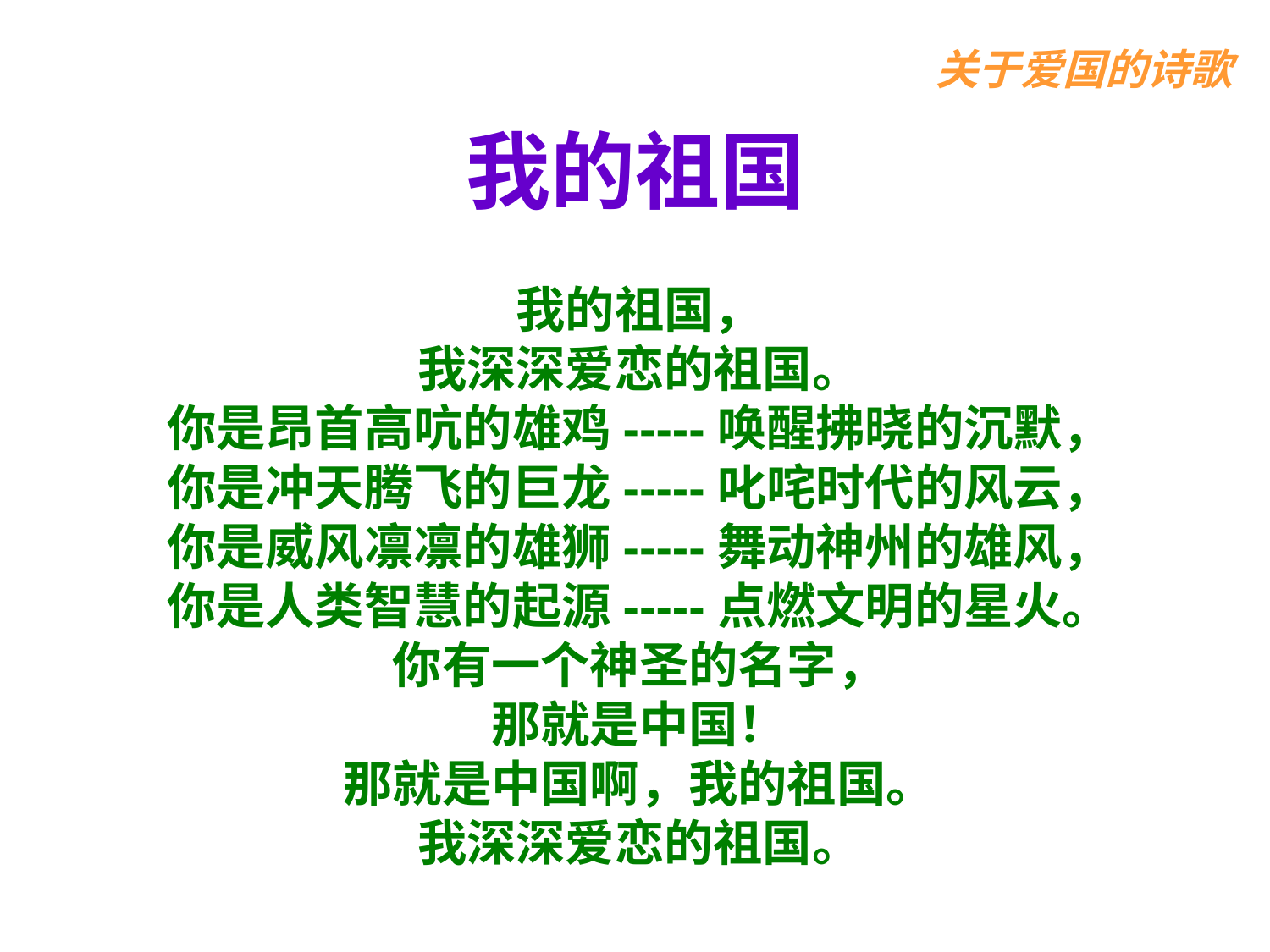

关于爱国的诗歌
我的祖国
我的祖国，
我深深爱恋的祖国。
你是昂首高吭的雄鸡-----唤醒拂晓的沉默，
你是冲天腾飞的巨龙-----叱咤时代的风云，
你是威风凛凛的雄狮-----舞动神州的雄风，
你是人类智慧的起源-----点燃文明的星火。
你有一个神圣的名字，
那就是中国！
那就是中国啊，我的祖国。
我深深爱恋的祖国。